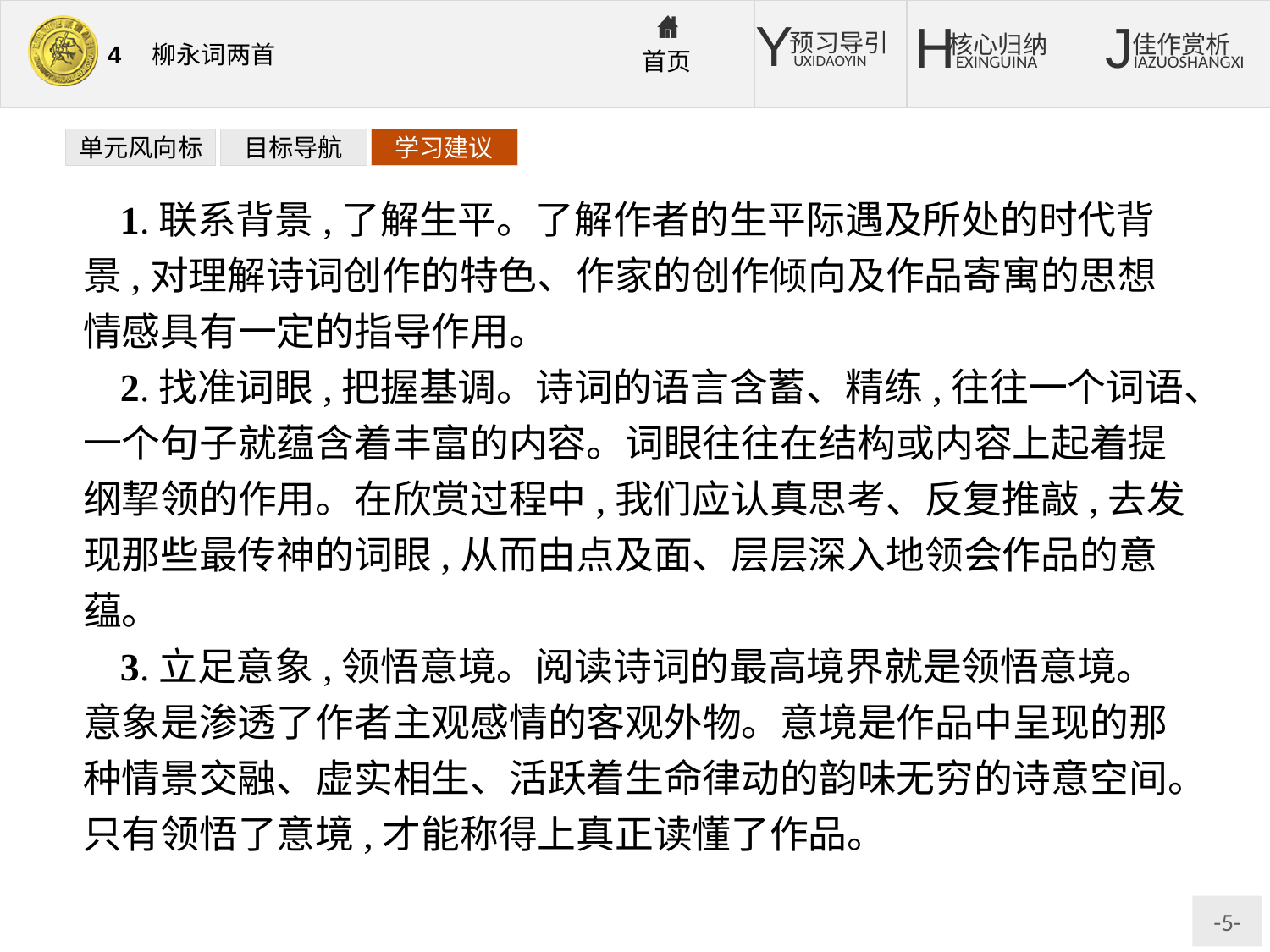

单元风向标
目标导航
学习建议
1.联系背景,了解生平。了解作者的生平际遇及所处的时代背景,对理解诗词创作的特色、作家的创作倾向及作品寄寓的思想情感具有一定的指导作用。
2.找准词眼,把握基调。诗词的语言含蓄、精练,往往一个词语、一个句子就蕴含着丰富的内容。词眼往往在结构或内容上起着提纲挈领的作用。在欣赏过程中,我们应认真思考、反复推敲,去发现那些最传神的词眼,从而由点及面、层层深入地领会作品的意蕴。
3.立足意象,领悟意境。阅读诗词的最高境界就是领悟意境。意象是渗透了作者主观感情的客观外物。意境是作品中呈现的那种情景交融、虚实相生、活跃着生命律动的韵味无穷的诗意空间。只有领悟了意境,才能称得上真正读懂了作品。